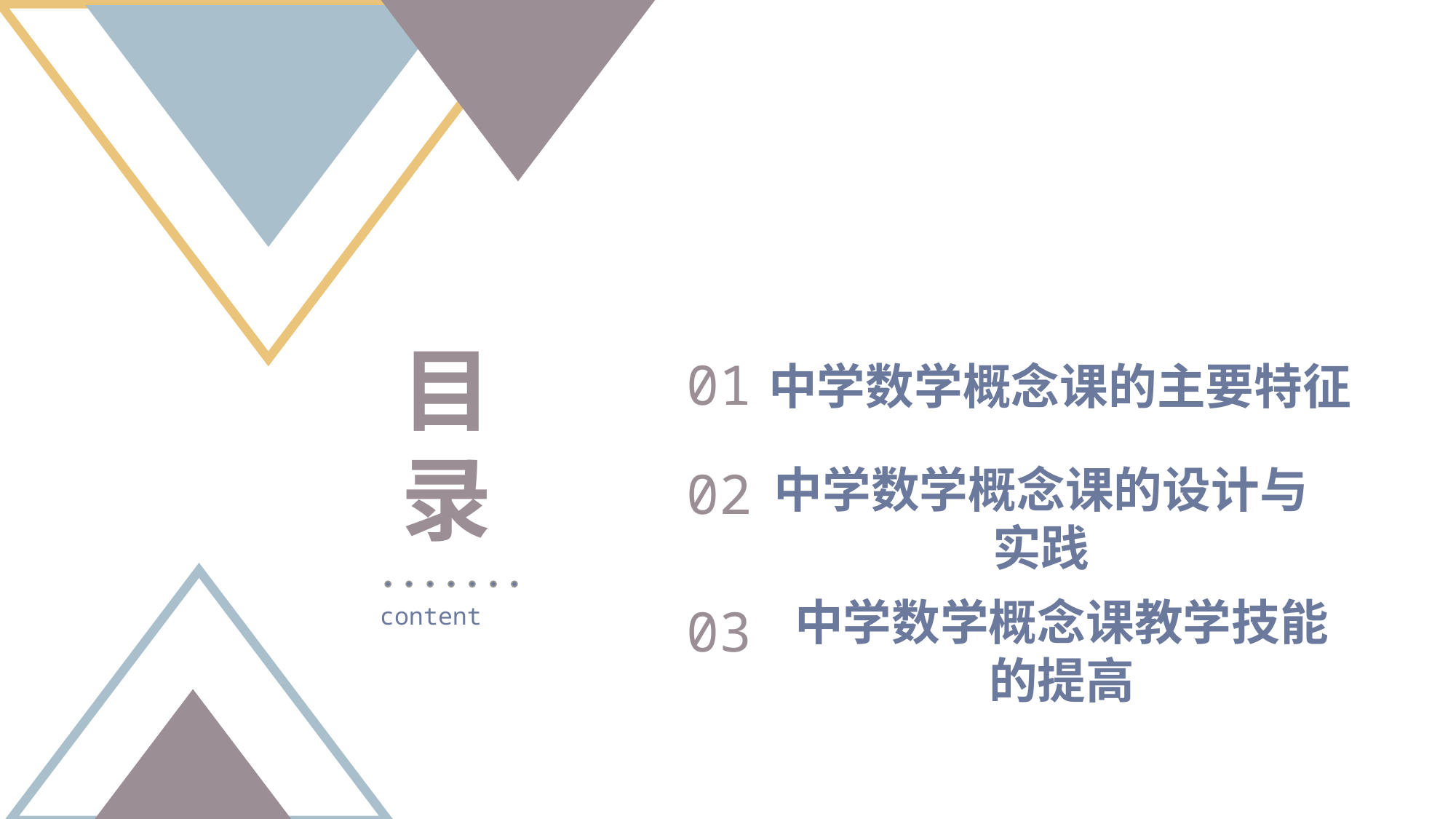

目 录
01
中学数学概念课的主要特征
02
中学数学概念课的设计与实践

中学数学概念课教学技能的提高
03
content